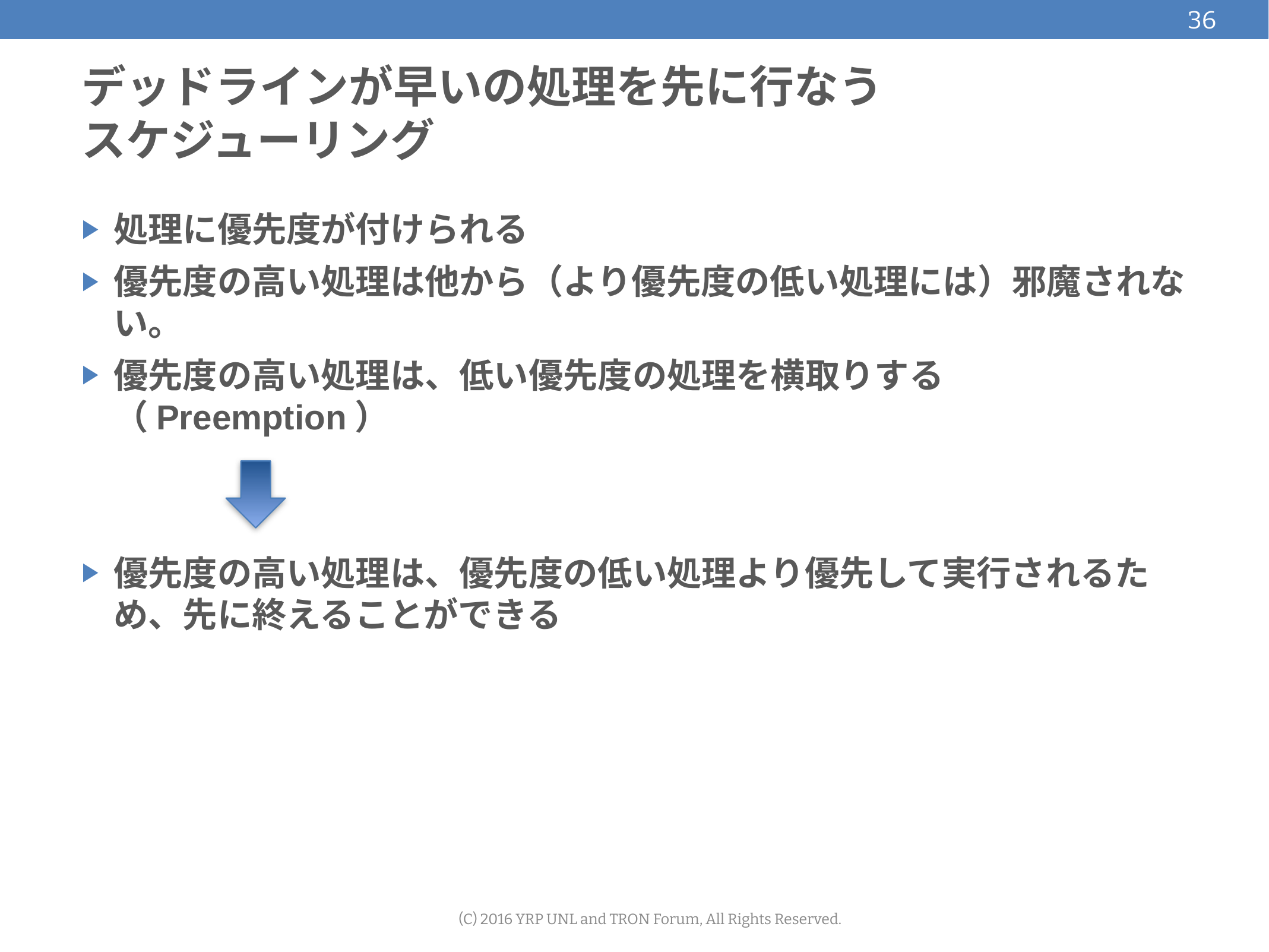

36
# デッドラインが早いの処理を先に行なう スケジューリング
処理に優先度が付けられる
優先度の高い処理は他から（より優先度の低い処理には）邪魔されない。
優先度の高い処理は、低い優先度の処理を横取りする（Preemption）

優先度の高い処理は、優先度の低い処理より優先して実行されるため、先に終えることができる

(C) 2016 YRP UNL and TRON Forum, All Rights Reserved.